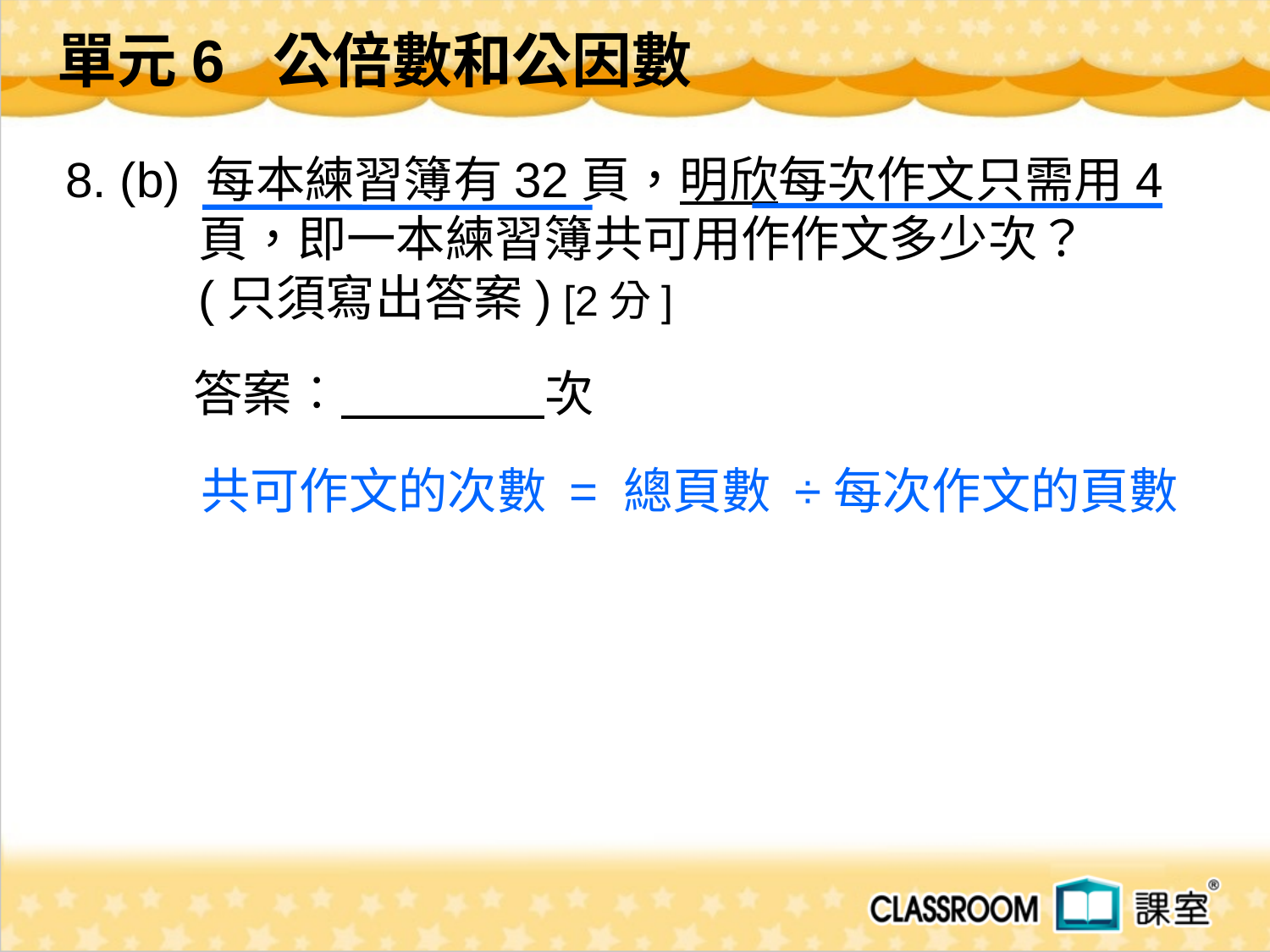

單元6  公倍數和公因數
  8. (b) 每本練習簿有32頁，明欣每次作文只需用4頁，即一本練習簿共可用作作文多少次？
(只須寫出答案) [2分]

答案︰                次
共可作文的次數 = 總頁數 ÷每次作文的頁數